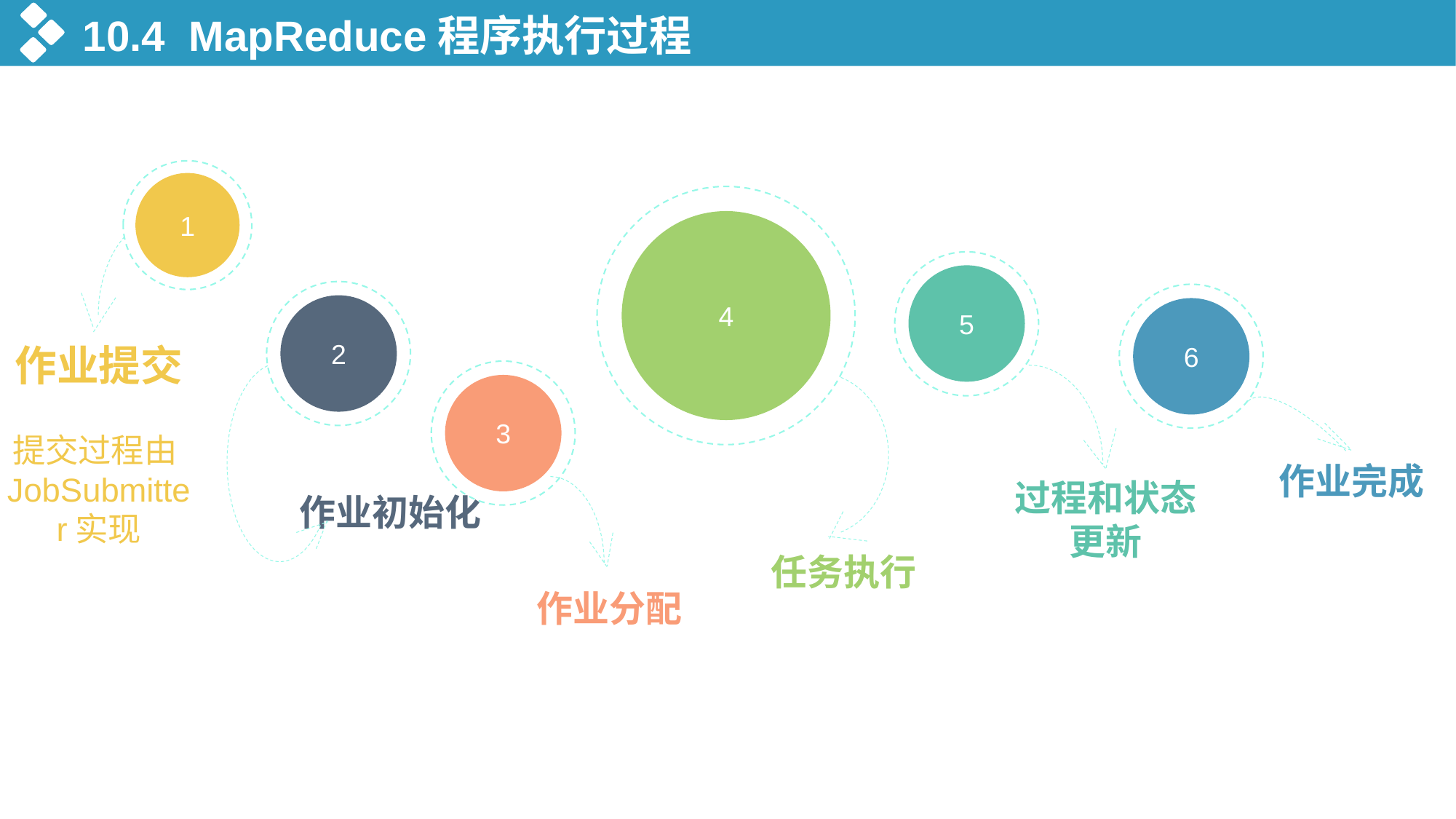

10.4  MapReduce程序执行过程

1

4

5

2
6
作业提交

提交过程由JobSubmitter实现

3
作业完成
过程和状态更新

作业初始化
任务执行
作业分配